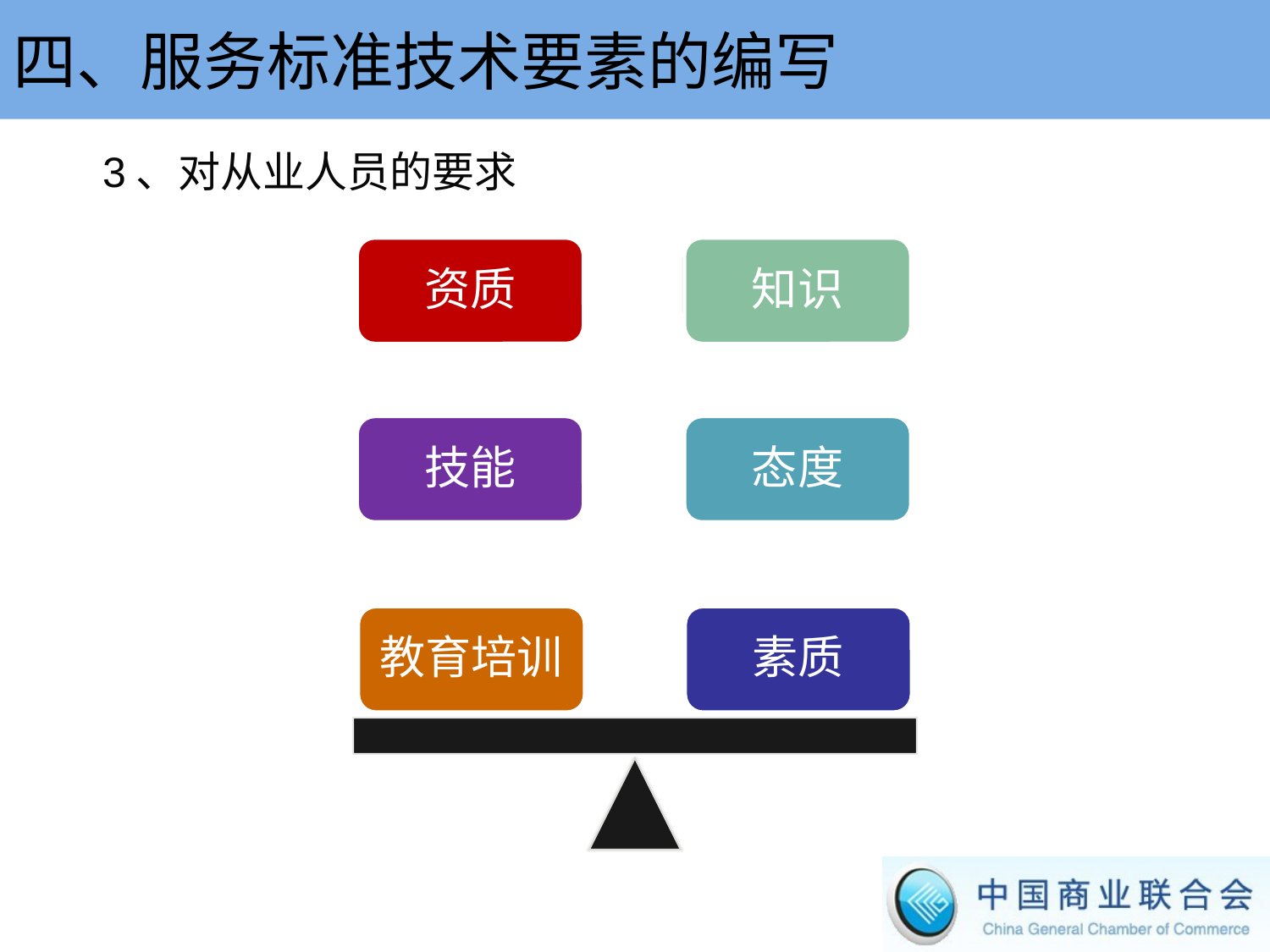

四、服务标准技术要素的编写
3、对从业人员的要求

素质
态度
知识
教育培训
技能
资质